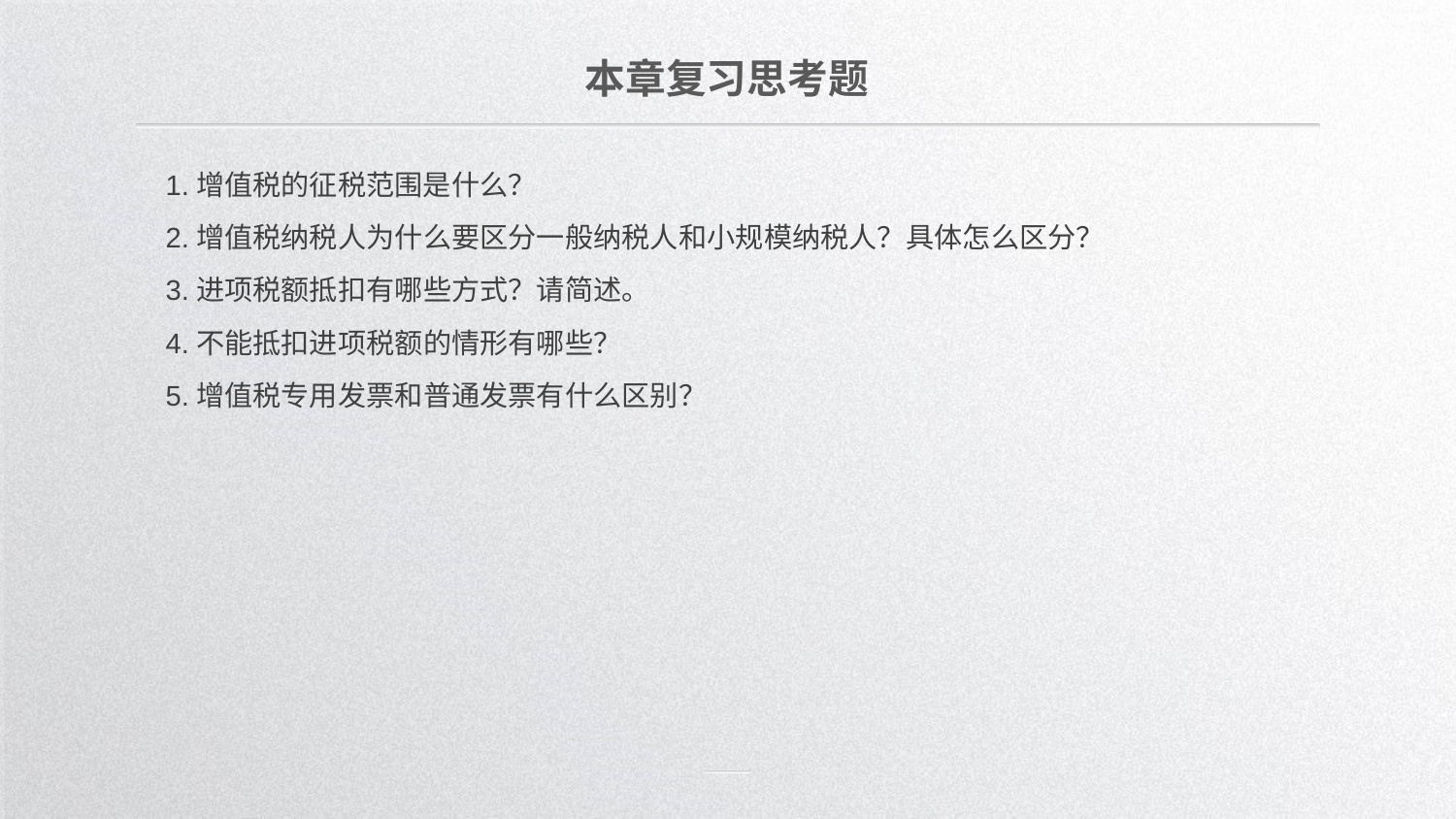

本章复习思考题
1.增值税的征税范围是什么？
2.增值税纳税人为什么要区分一般纳税人和小规模纳税人？具体怎么区分？
3.进项税额抵扣有哪些方式？请简述。
4.不能抵扣进项税额的情形有哪些？
5.增值税专用发票和普通发票有什么区别？